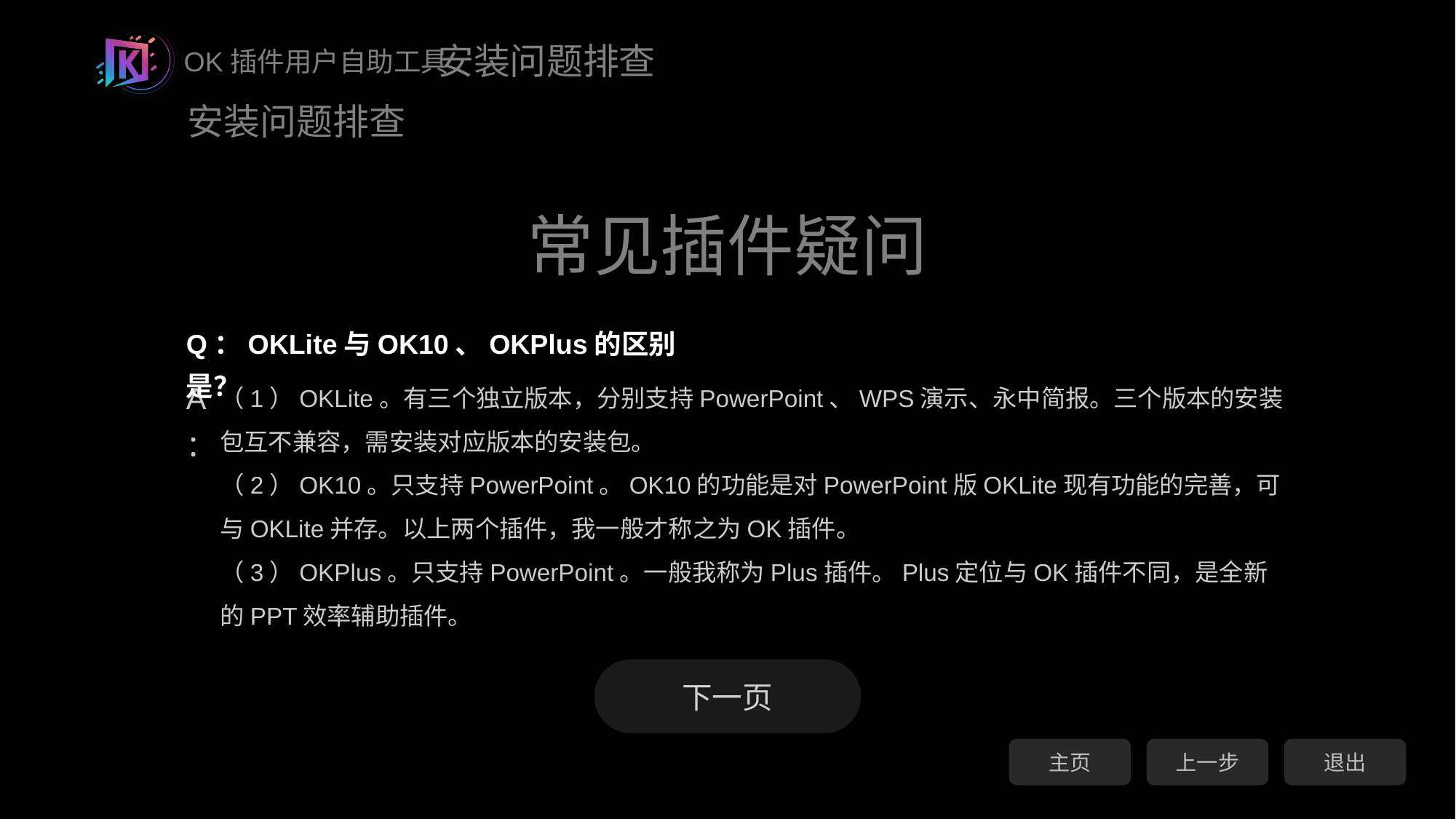

安装问题排查
常见插件疑问
Q：OKLite与OK10、OKPlus的区别是？
A：
（1）OKLite。有三个独立版本，分别支持PowerPoint、WPS演示、永中简报。三个版本的安装包互不兼容，需安装对应版本的安装包。
（2）OK10。只支持PowerPoint。OK10的功能是对PowerPoint版OKLite现有功能的完善，可与OKLite并存。以上两个插件，我一般才称之为OK插件。
（3）OKPlus。只支持PowerPoint。一般我称为Plus插件。Plus定位与OK插件不同，是全新的PPT效率辅助插件。
下一页